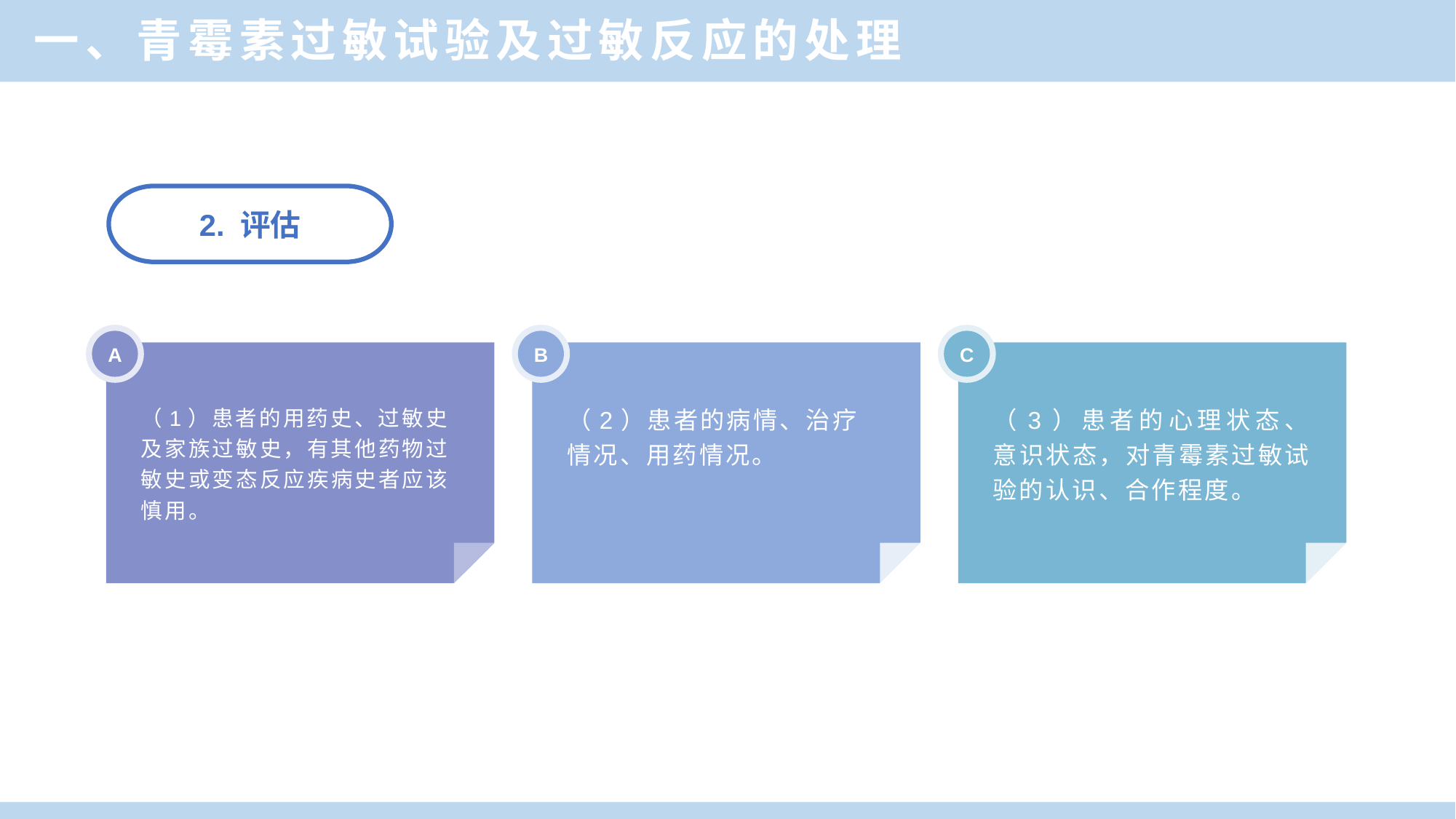

一、青霉素过敏试验及过敏反应的处理
2. 评估

A
B
C

（1）患者的用药史、过敏史及家族过敏史，有其他药物过敏史或变态反应疾病史者应该慎用。
（2）患者的病情、治疗情况、用药情况。
（3）患者的心理状态、意识状态，对青霉素过敏试验的认识、合作程度。